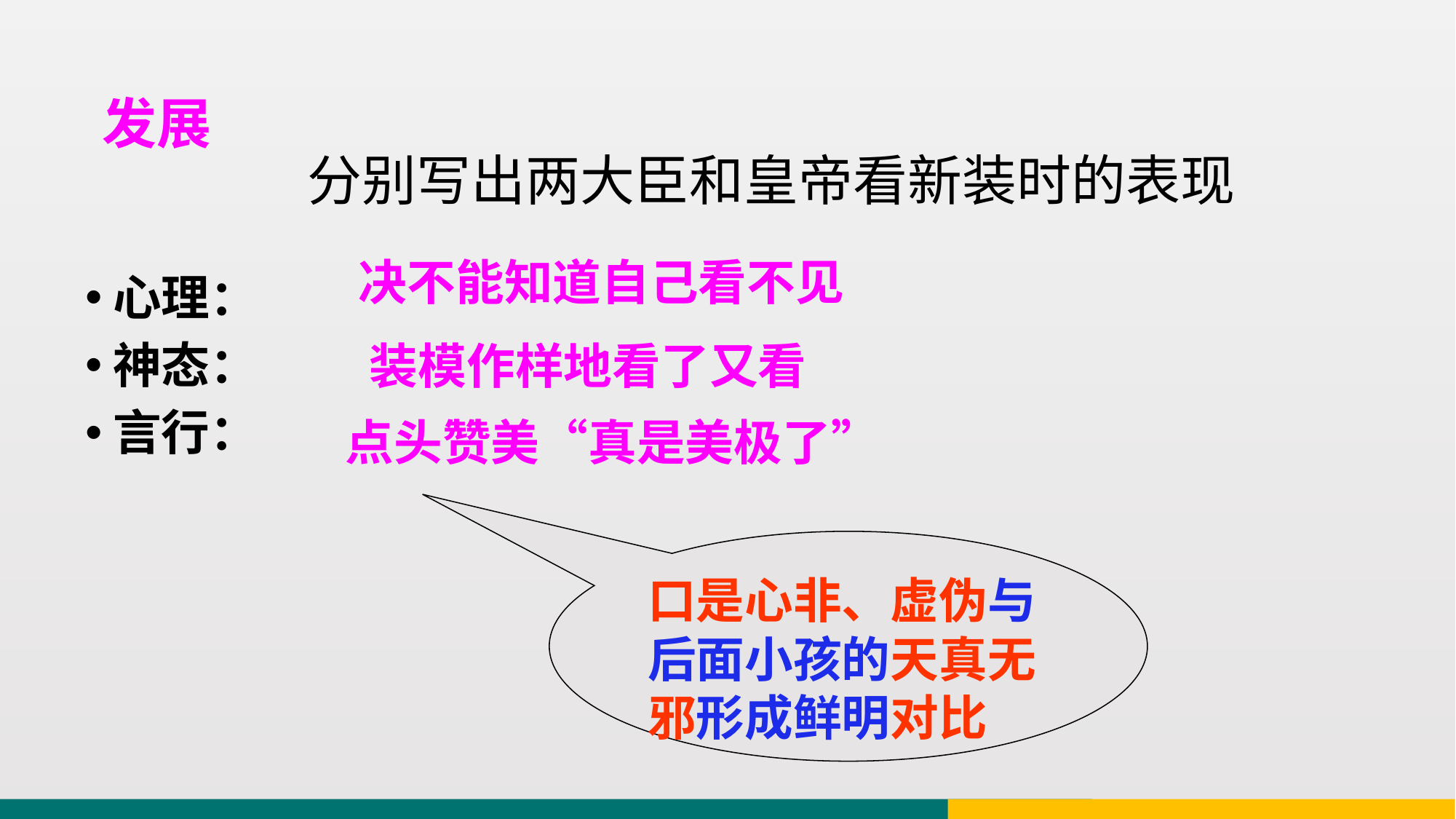

发展
分别写出两大臣和皇帝看新装时的表现

心理：
神态：
言行：
决不能知道自己看不见

装模作样地看了又看

点头赞美“真是美极了”

口是心非、虚伪与后面小孩的天真无邪形成鲜明对比